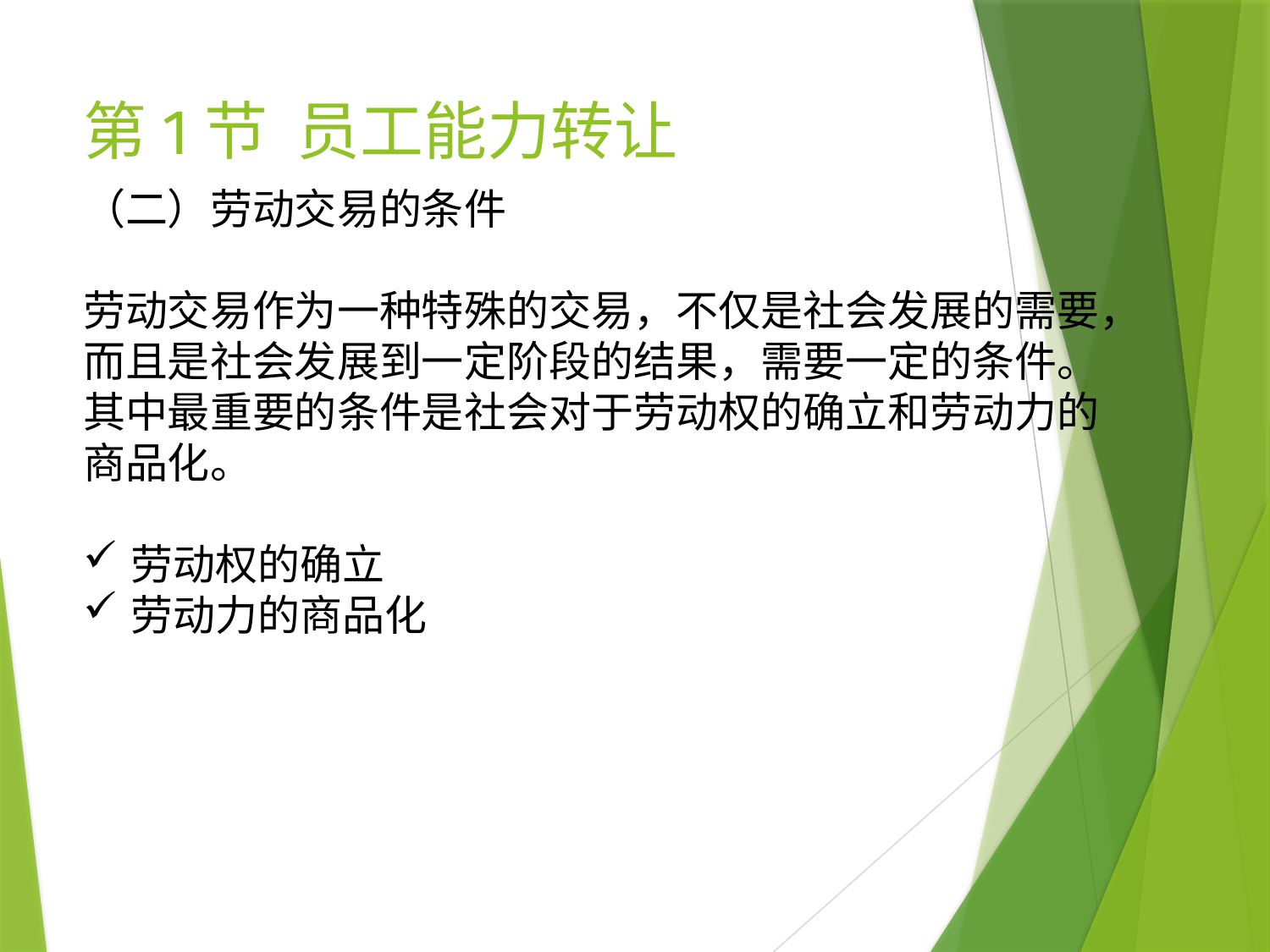

# 第1节  员工能力转让
（二）劳动交易的条件

劳动交易作为一种特殊的交易，不仅是社会发展的需要，而且是社会发展到一定阶段的结果，需要一定的条件。其中最重要的条件是社会对于劳动权的确立和劳动力的商品化。

劳动权的确立
劳动力的商品化